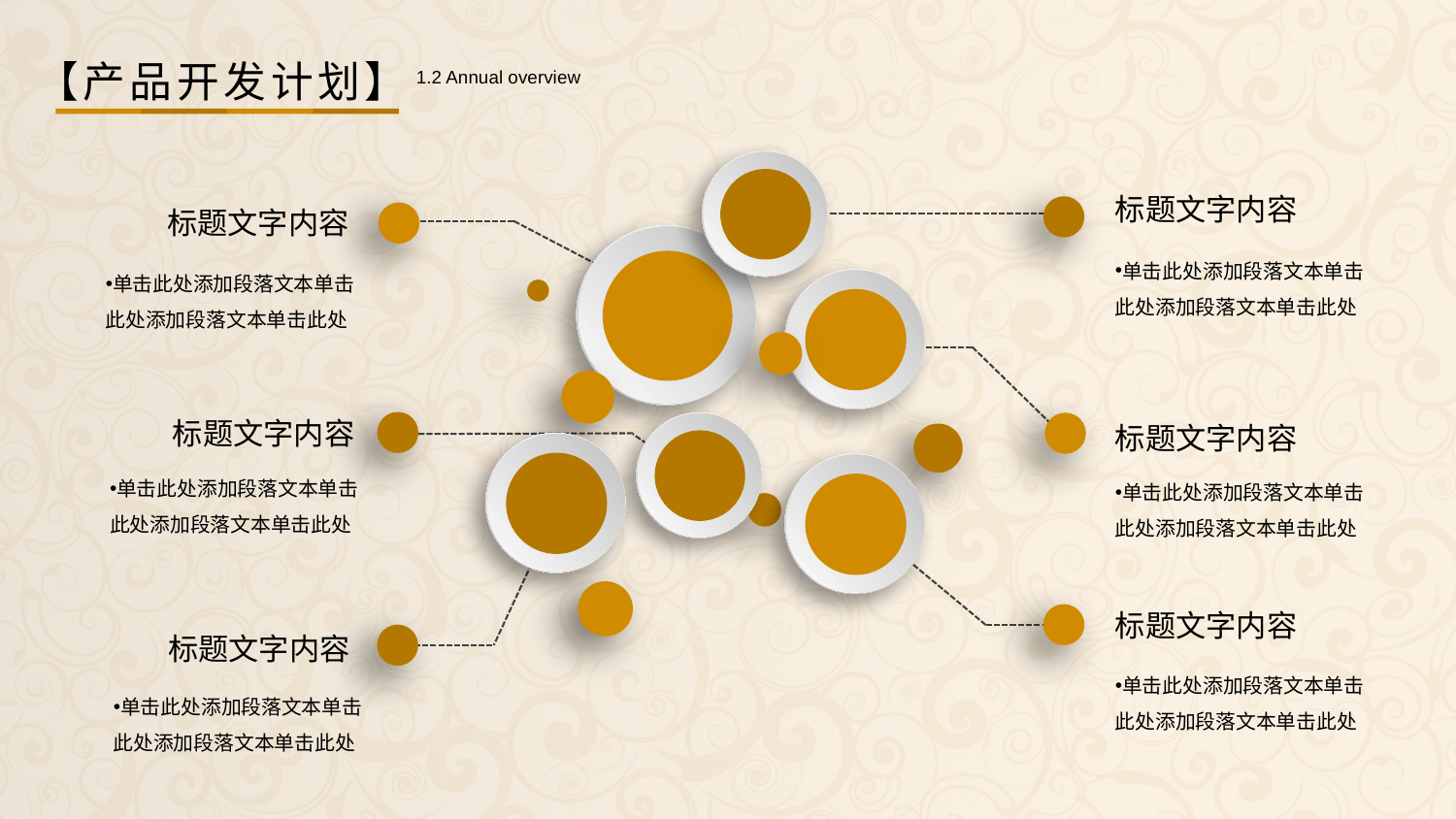

【产品开发计划】
1.2 Annual overview

标题文字内容

标题文字内容

单击此处添加段落文本单击此处添加段落文本单击此处
单击此处添加段落文本单击此处添加段落文本单击此处

标题文字内容

标题文字内容

单击此处添加段落文本单击此处添加段落文本单击此处
单击此处添加段落文本单击此处添加段落文本单击此处

标题文字内容

标题文字内容

单击此处添加段落文本单击此处添加段落文本单击此处
单击此处添加段落文本单击此处添加段落文本单击此处